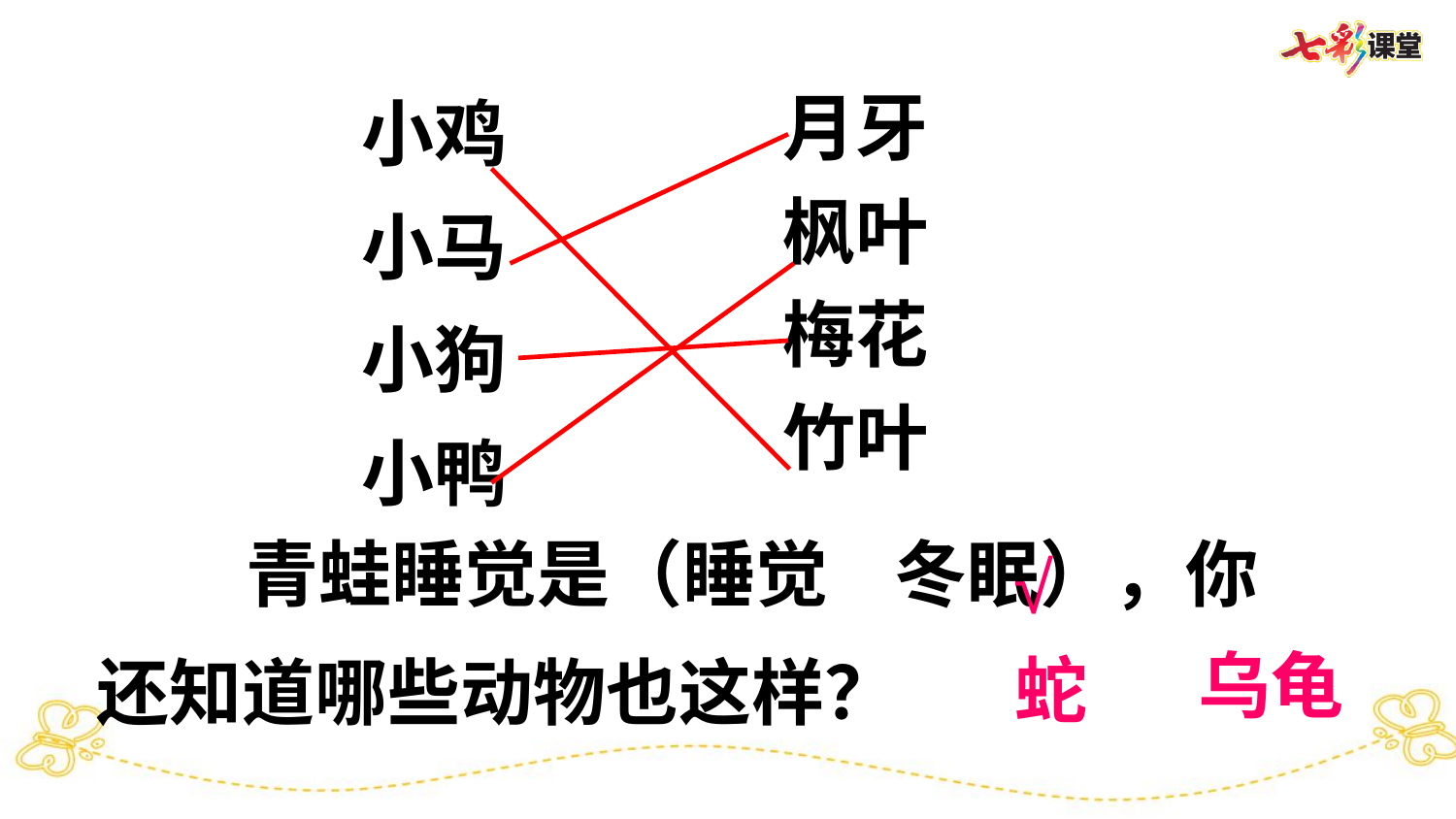

月牙
小鸡
枫叶
小马
梅花
小狗
竹叶
小鸭
        青蛙睡觉是（睡觉    冬眠），你还知道哪些动物也这样？
√
乌龟
蛇